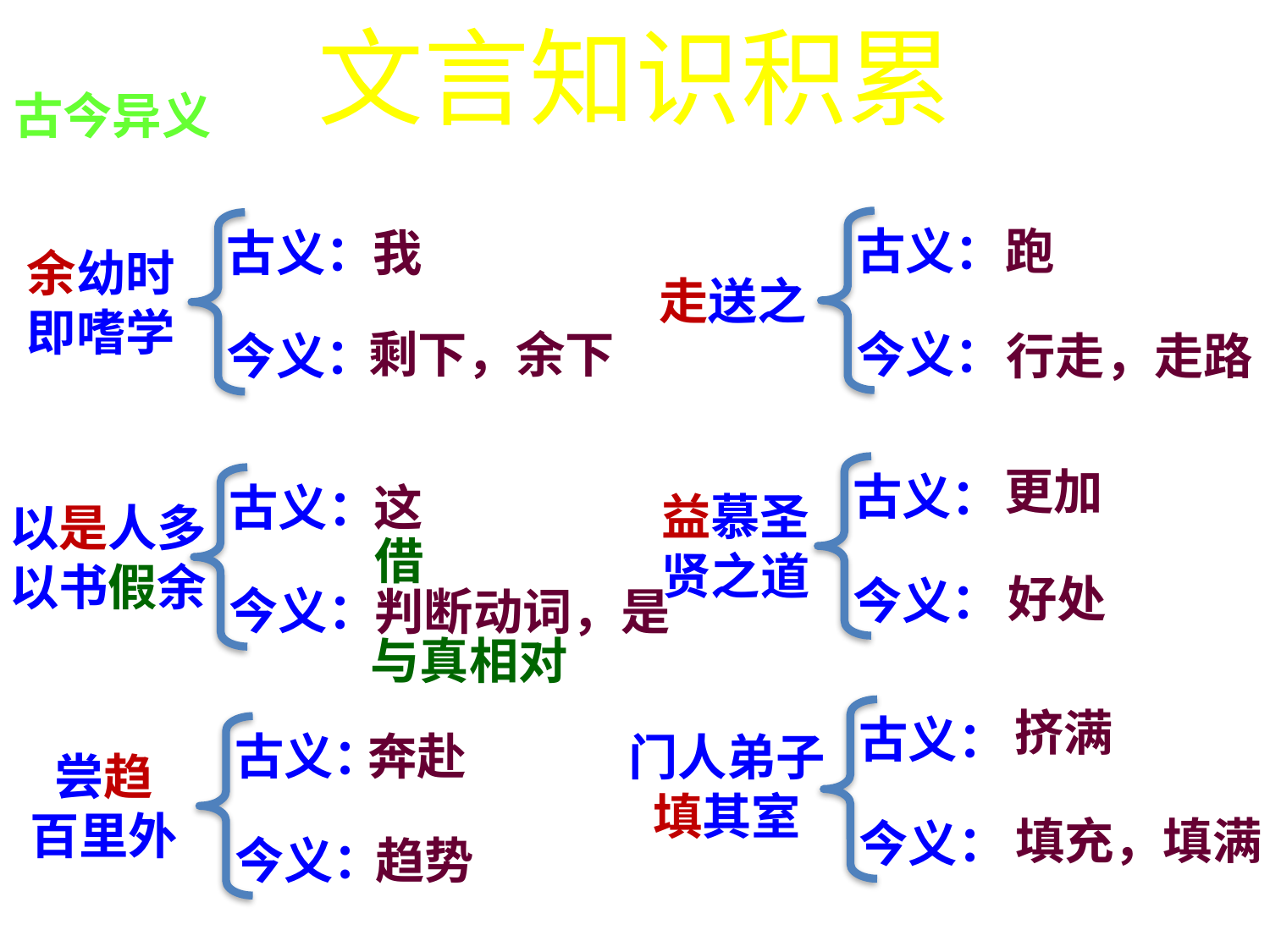

文言知识积累
古今异义

古义：
今义：

古义：
今义：
跑
我
余幼时
即嗜学
走送之
剩下，余下
行走，走路
更加

古义：
今义：

古义：
今义：
这
益慕圣
贤之道
以是人多
以书假余
借
好处
判断动词，是
与真相对
挤满

古义：
今义：

古义：
今义：
奔赴
门人弟子
填其室
尝趋
百里外
填充，填满
趋势